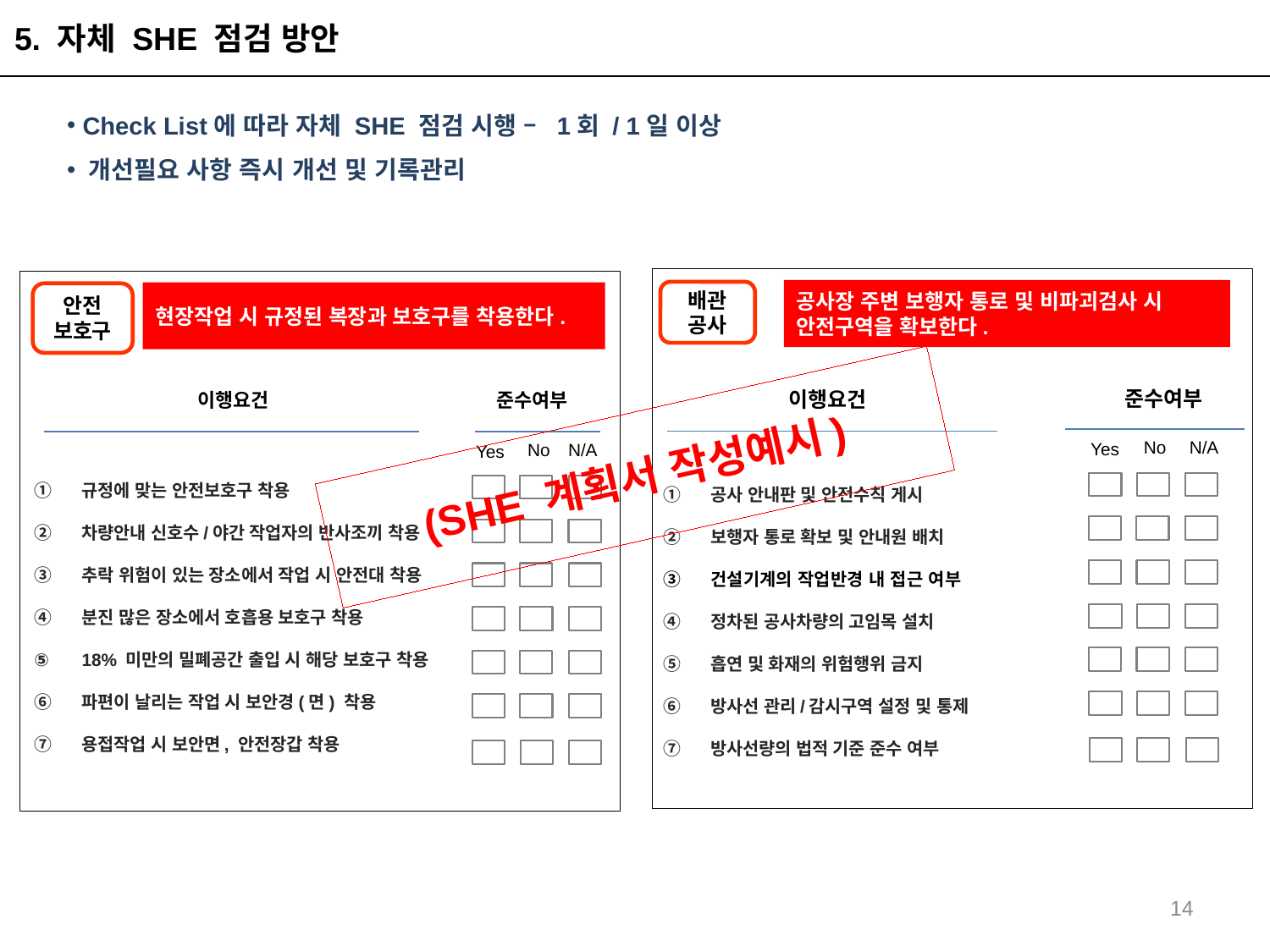

5. 자체 SHE 점검 방안
 Check List에 따라 자체 SHE 점검 시행 –  1회 / 1일 이상
 개선필요 사항 즉시 개선 및 기록관리

공사장 주변 보행자 통로 및 비파괴검사 시
안전구역을 확보한다.
배관
공사
현장작업 시 규정된 복장과 보호구를 착용한다.
안전
보호구
준수여부
이행요건
이행요건
준수여부
# (SHE 계획서 작성예시)
No
N/A
Yes
No
N/A
Yes

규정에 맞는 안전보호구 착용
차량안내 신호수/야간 작업자의 반사조끼 착용
추락 위험이 있는 장소에서 작업 시 안전대 착용
분진 많은 장소에서 호흡용 보호구 착용
18% 미만의 밀폐공간 출입 시 해당 보호구 착용
파편이 날리는 작업 시 보안경(면) 착용
용접작업 시 보안면, 안전장갑 착용

공사 안내판 및 안전수칙 게시
보행자 통로 확보 및 안내원 배치
건설기계의 작업반경 내 접근 여부
정차된 공사차량의 고임목 설치
흡연 및 화재의 위험행위 금지
방사선 관리/감시구역 설정 및 통제
방사선량의 법적 기준 준수 여부

14